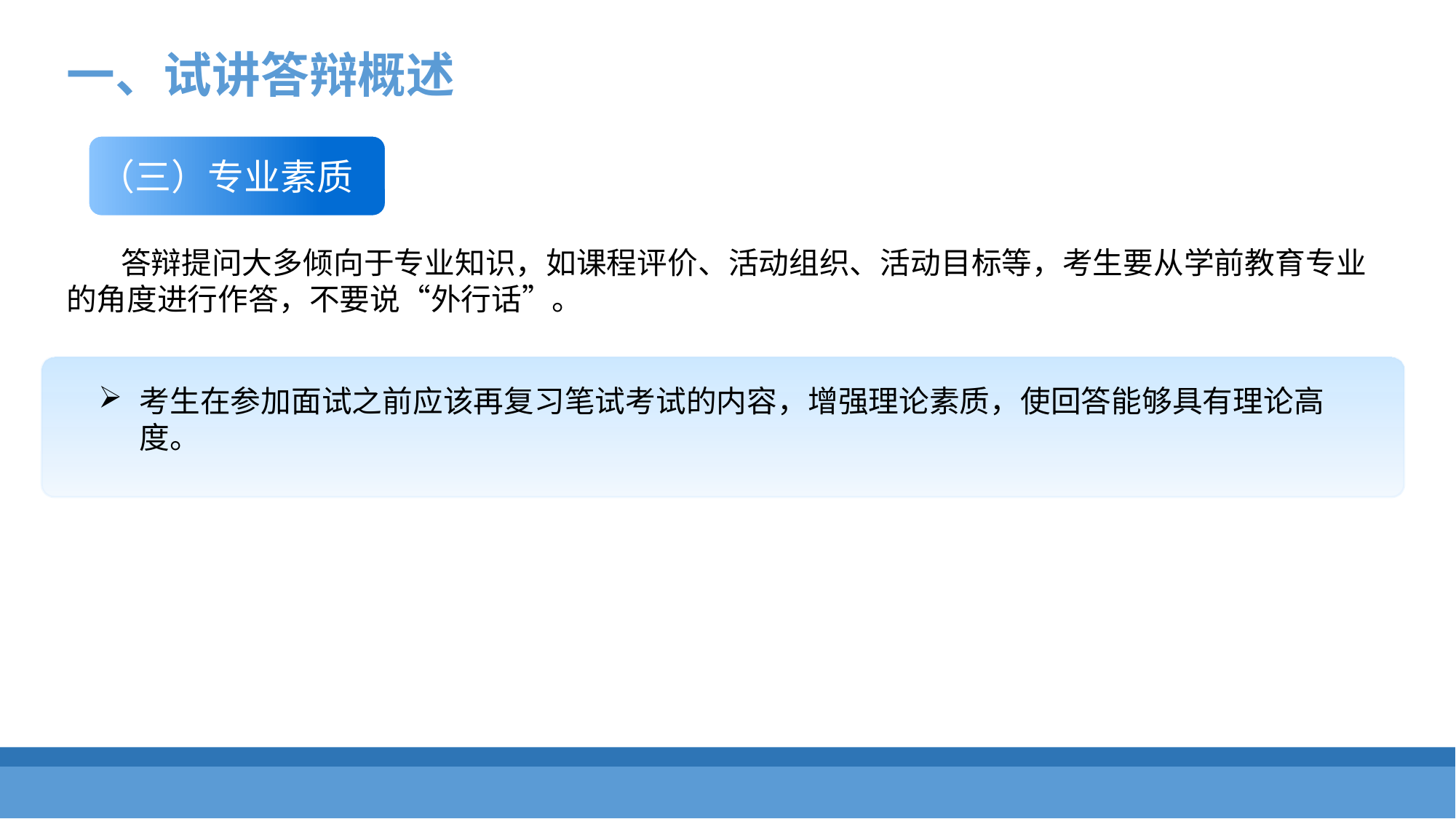

一、试讲答辩概述

（三）专业素质
答辩提问大多倾向于专业知识，如课程评价、活动组织、活动目标等，考生要从学前教育专业的角度进行作答，不要说“外行话”。

考生在参加面试之前应该再复习笔试考试的内容，增强理论素质，使回答能够具有理论高度。